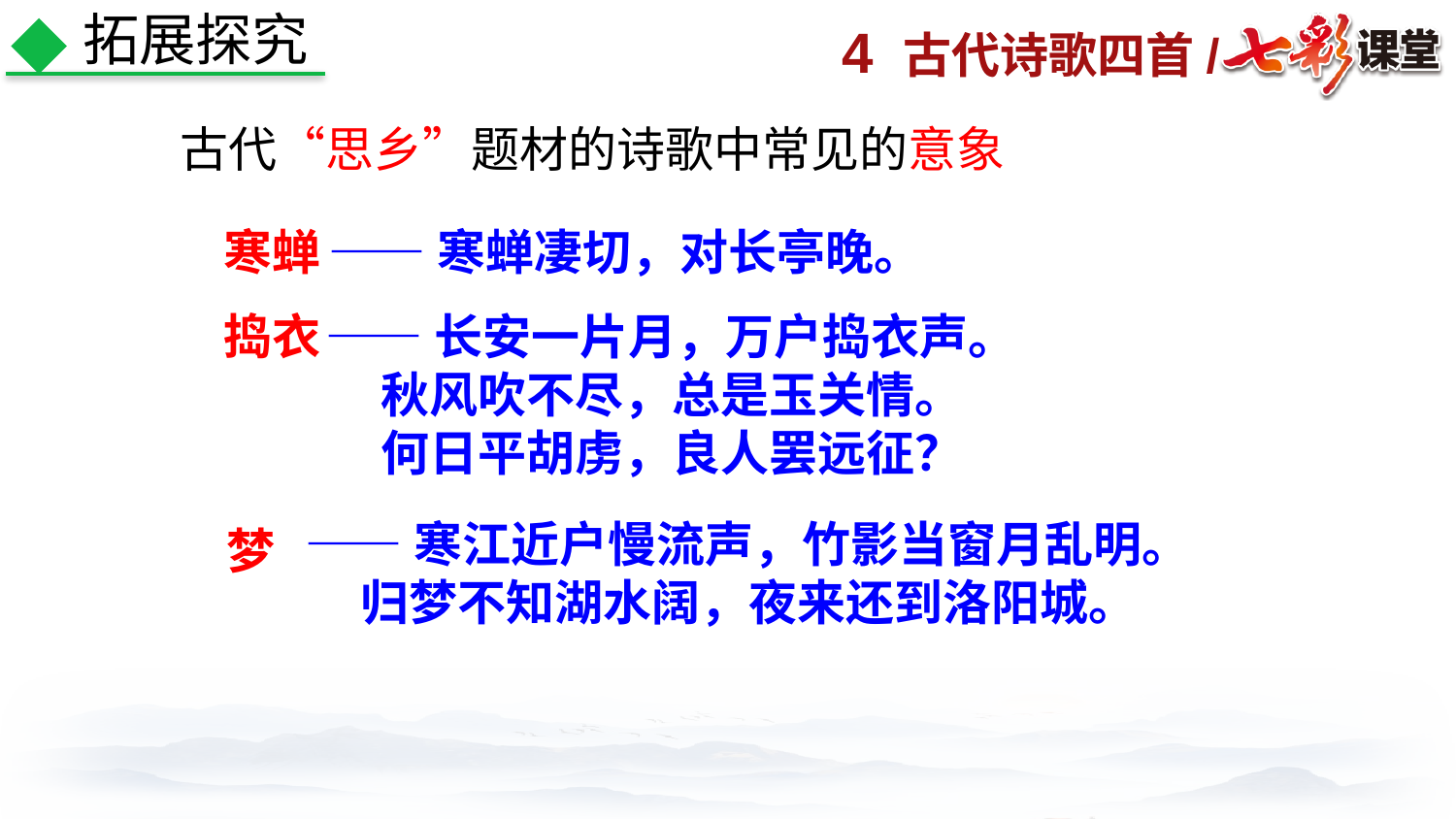

拓展探究

古代“思乡”题材的诗歌中常见的意象
寒蝉
——寒蝉凄切，对长亭晚。
捣衣
——长安一片月，万户捣衣声。
    秋风吹不尽，总是玉关情。
    何日平胡虏，良人罢远征？
——寒江近户慢流声，竹影当窗月乱明。
    归梦不知湖水阔，夜来还到洛阳城。
梦